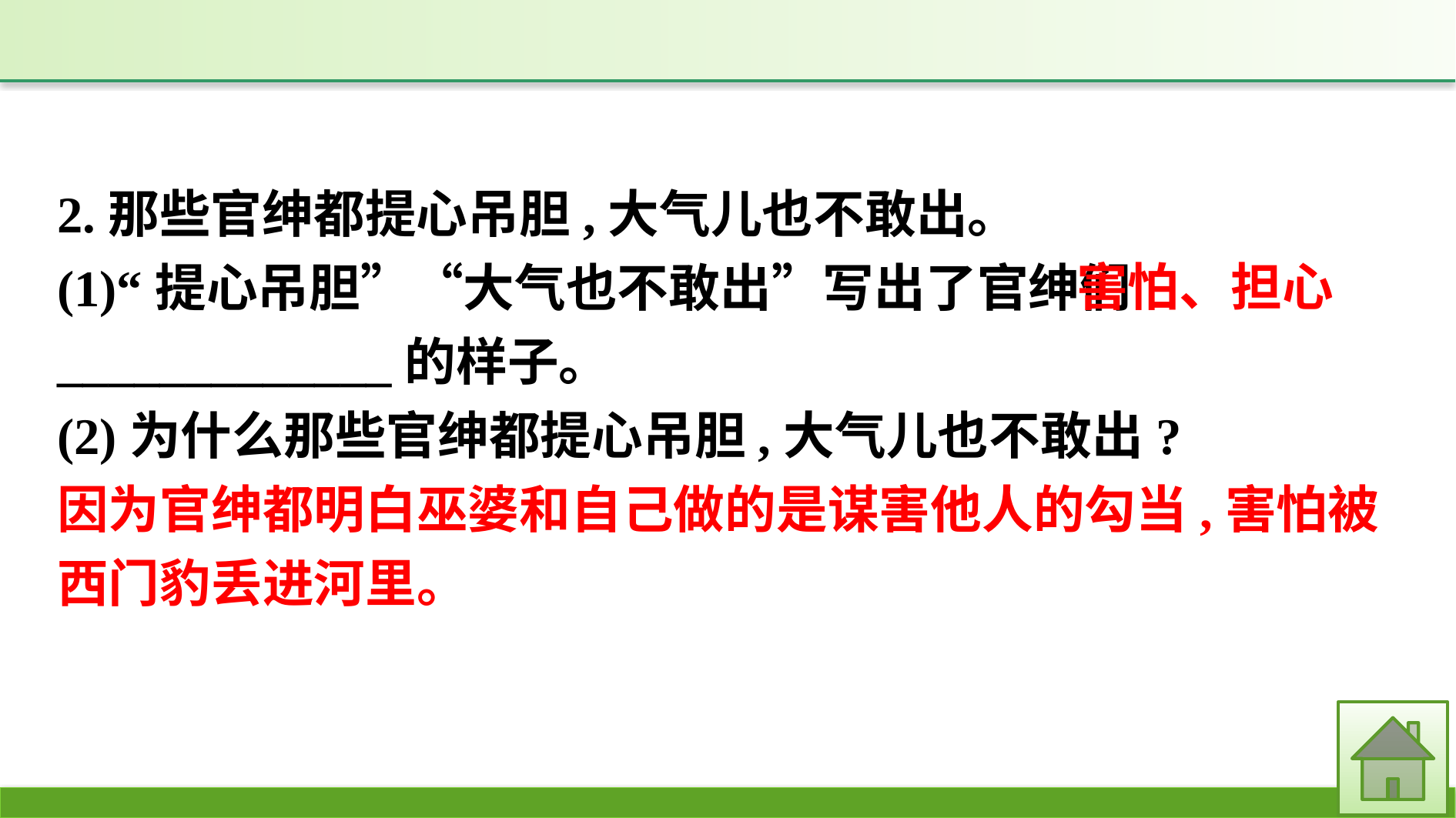

2.那些官绅都提心吊胆,大气儿也不敢出。
(1)“提心吊胆”“大气也不敢出”写出了官绅们_____________的样子。
(2)为什么那些官绅都提心吊胆,大气儿也不敢出?
因为官绅都明白巫婆和自己做的是谋害他人的勾当,害怕被西门豹丢进河里。
害怕、担心